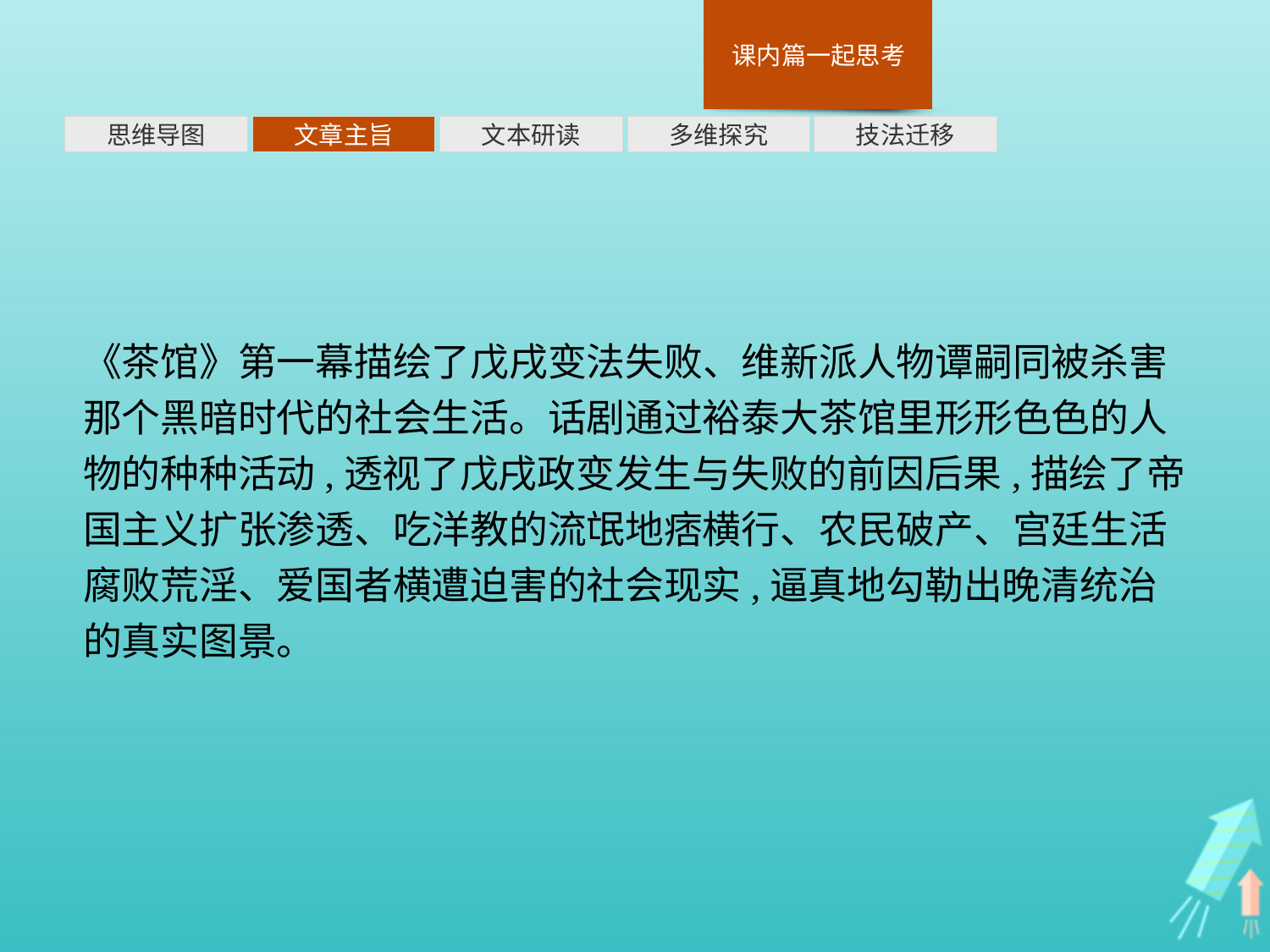

多维探究
思维导图
文章主旨
文本研读
技法迁移
《茶馆》第一幕描绘了戊戌变法失败、维新派人物谭嗣同被杀害那个黑暗时代的社会生活。话剧通过裕泰大茶馆里形形色色的人物的种种活动,透视了戊戌政变发生与失败的前因后果,描绘了帝国主义扩张渗透、吃洋教的流氓地痞横行、农民破产、宫廷生活腐败荒淫、爱国者横遭迫害的社会现实,逼真地勾勒出晚清统治的真实图景。